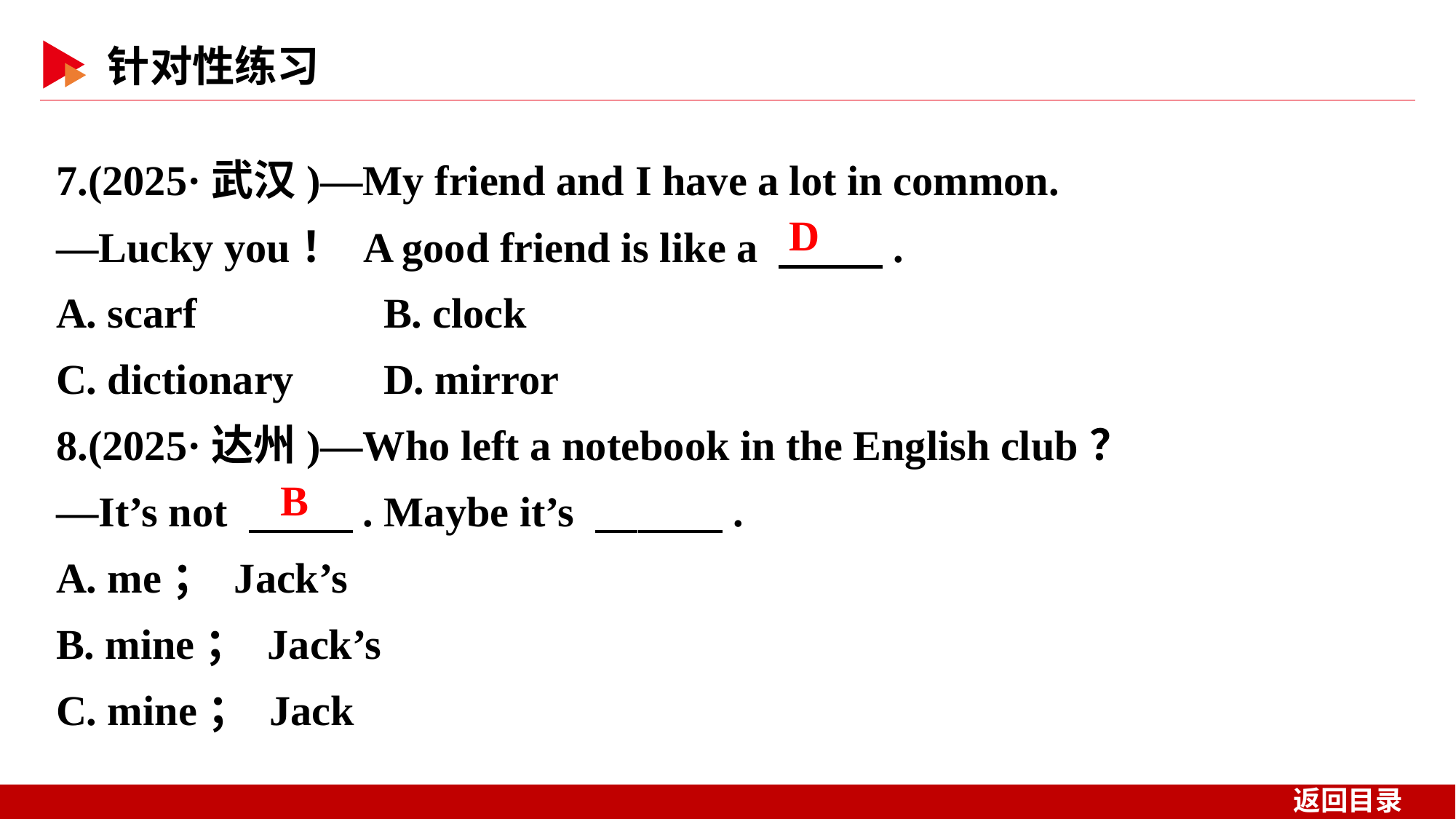

7.(2025·武汉)—My friend and I have a lot in common.
—Lucky you！ A good friend is like a 　  　.
A. scarf         	B. clock
C. dictionary    	D. mirror
8.(2025·达州)—Who left a notebook in the English club？
—It’s not 　  　. Maybe it’s 　　　.
A. me； Jack’s
B. mine； Jack’s
C. mine； Jack
D
B